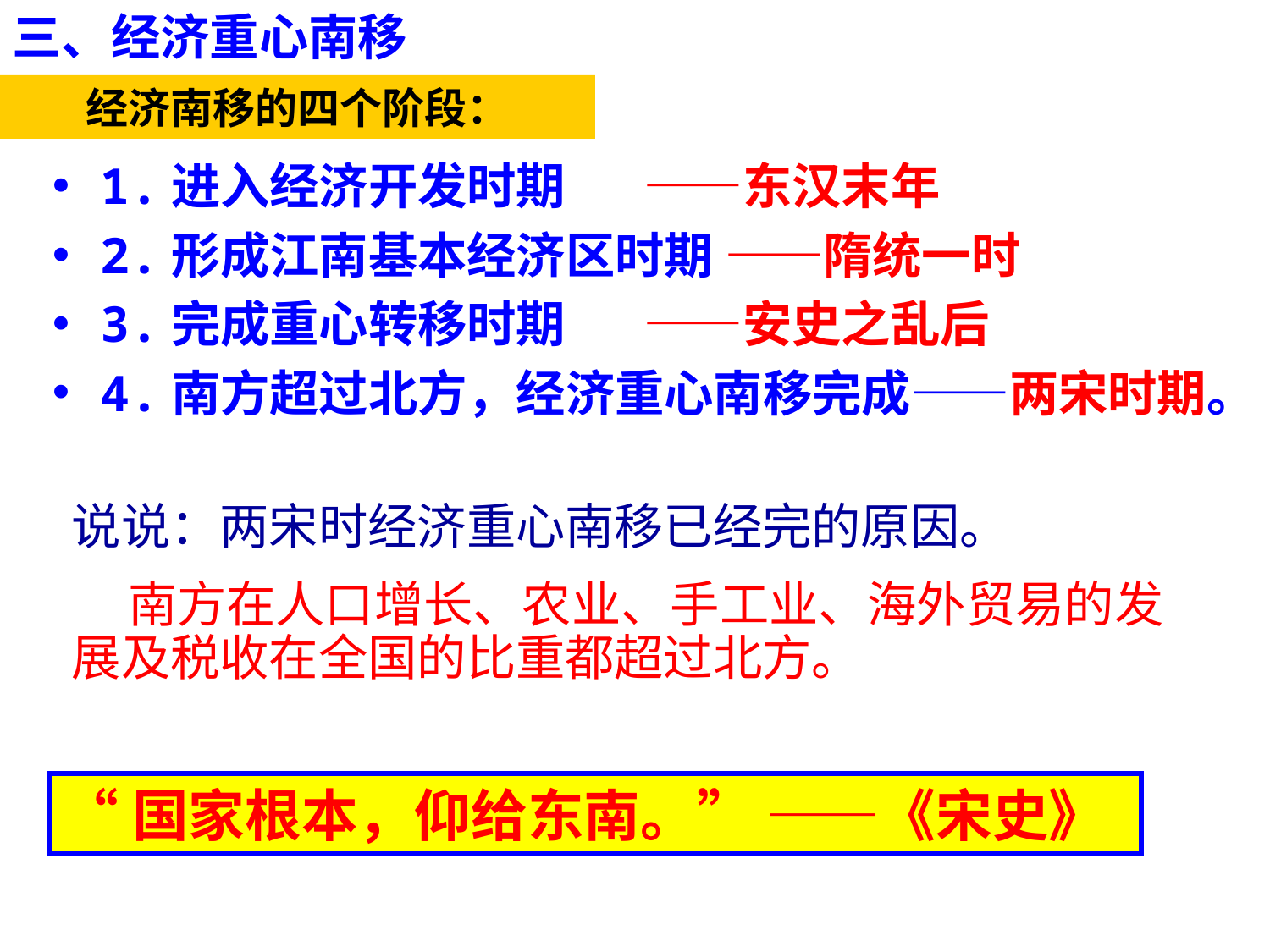

三、经济重心南移
经济南移的四个阶段：
1.进入经济开发时期       ——东汉末年
2.形成江南基本经济区时期 ——隋统一时
3.完成重心转移时期       ——安史之乱后
4.南方超过北方，经济重心南移完成——两宋时期。

说说：两宋时经济重心南移已经完的原因。
    南方在人口增长、农业、手工业、海外贸易的发展及税收在全国的比重都超过北方。
“国家根本，仰给东南。” ——《宋史》